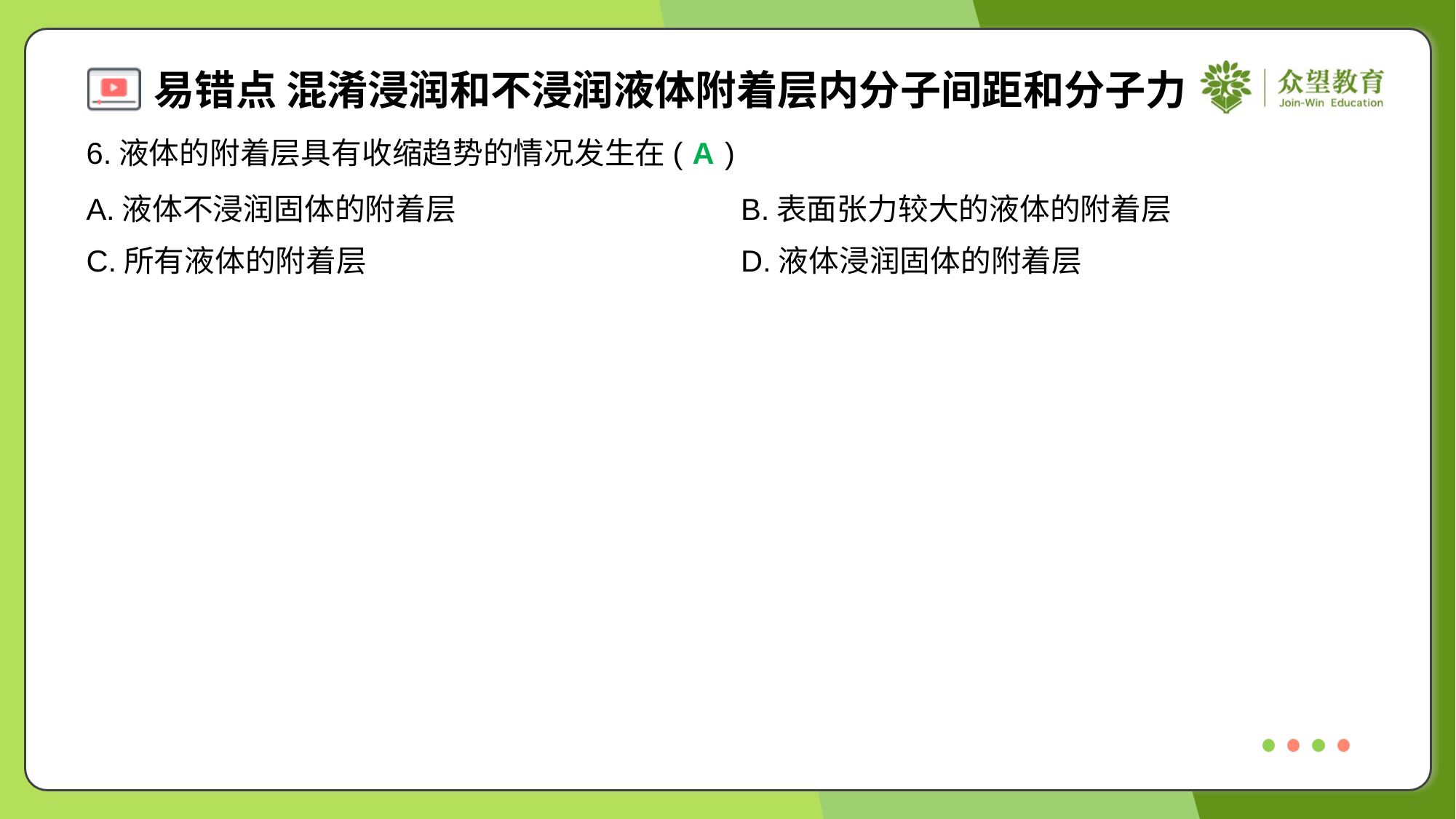

6.液体的附着层具有收缩趋势的情况发生在(     )
A
A.液体不浸润固体的附着层	B.表面张力较大的液体的附着层
C.所有液体的附着层	D.液体浸润固体的附着层